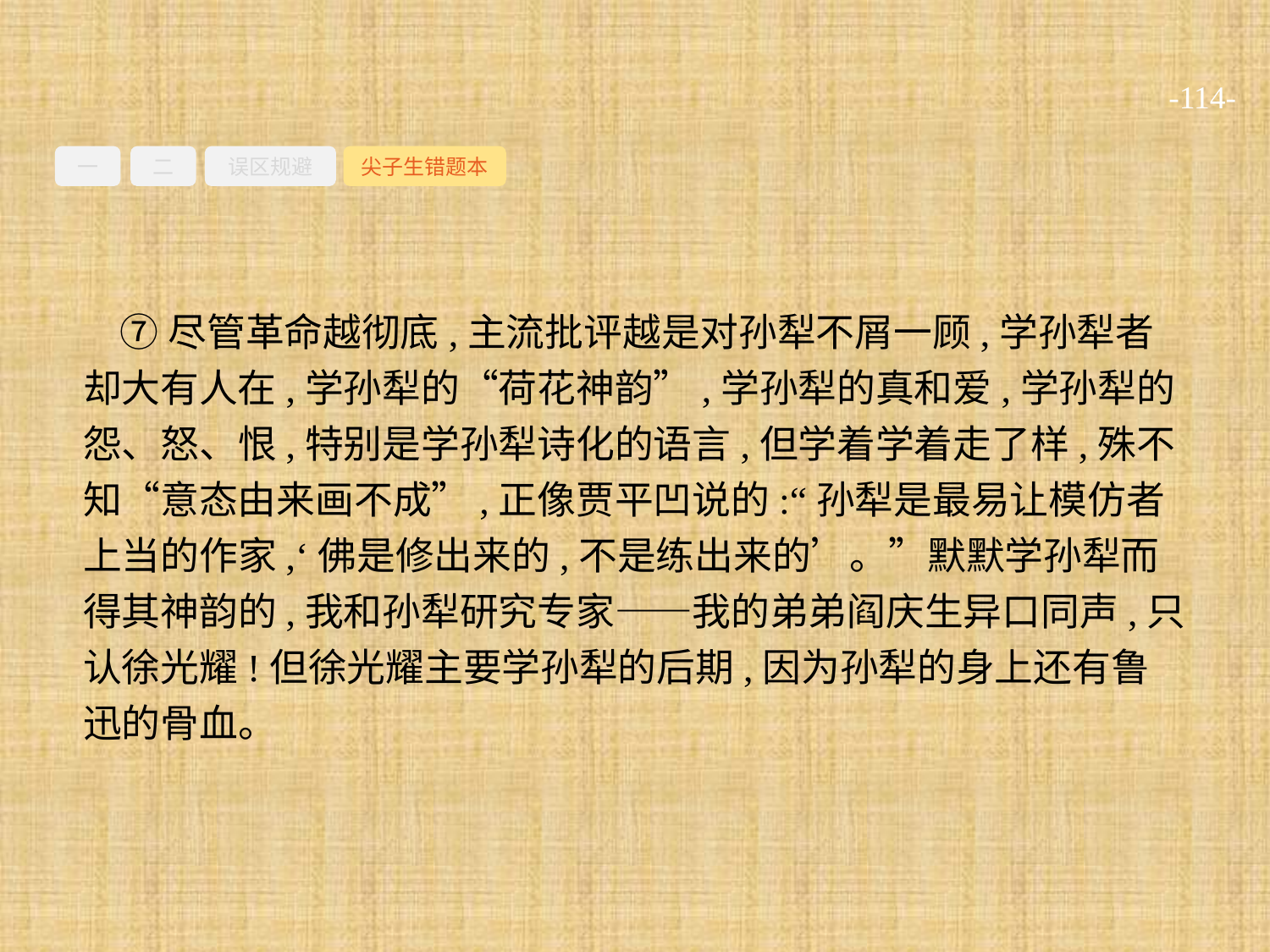

-114-
一
二
误区规避
尖子生错题本
⑦尽管革命越彻底,主流批评越是对孙犁不屑一顾,学孙犁者却大有人在,学孙犁的“荷花神韵”,学孙犁的真和爱,学孙犁的怨、怒、恨,特别是学孙犁诗化的语言,但学着学着走了样,殊不知“意态由来画不成”,正像贾平凹说的:“孙犁是最易让模仿者上当的作家,‘佛是修出来的,不是练出来的’。”默默学孙犁而得其神韵的,我和孙犁研究专家——我的弟弟阎庆生异口同声,只认徐光耀!但徐光耀主要学孙犁的后期,因为孙犁的身上还有鲁迅的骨血。